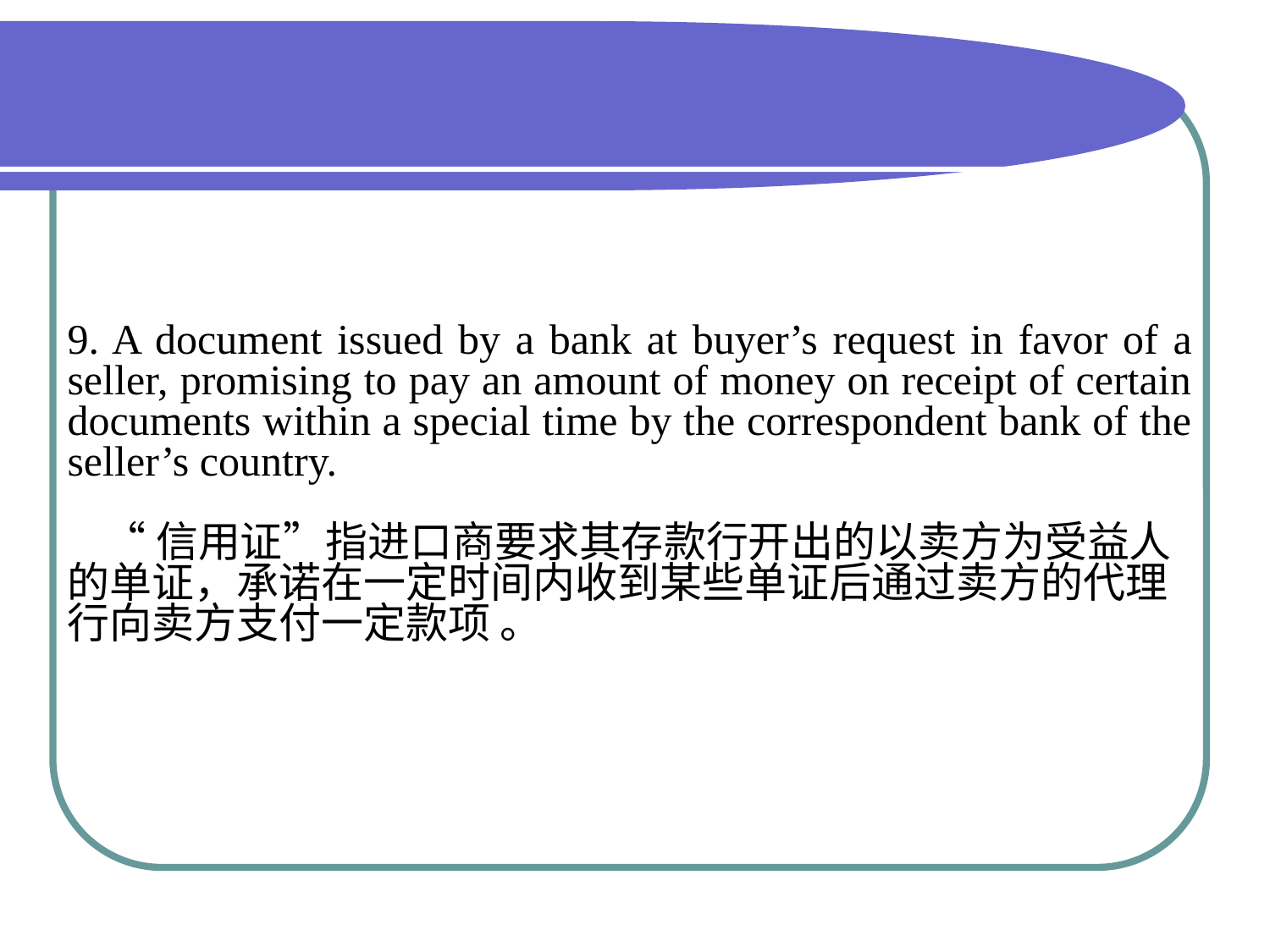

9. A document issued by a bank at buyer’s request in favor of a seller, promising to pay an amount of money on receipt of certain documents within a special time by the correspondent bank of the seller’s country.

     “信用证”指进口商要求其存款行开出的以卖方为受益人的单证，承诺在一定时间内收到某些单证后通过卖方的代理行向卖方支付一定款项 。